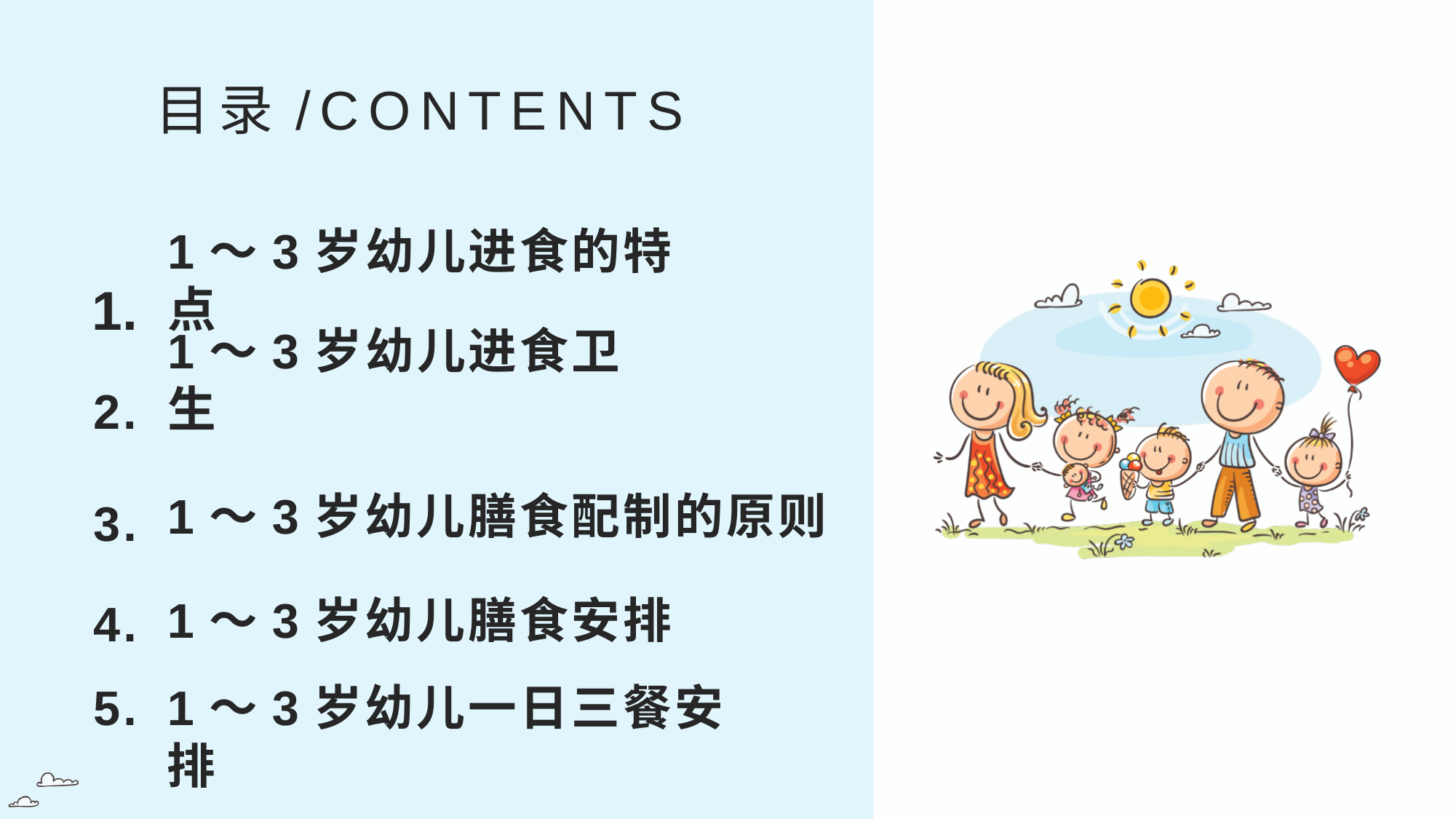

目录/CONTENTS
1.
1～3岁幼儿进食的特点
2.
1～3岁幼儿进食卫生
1～3岁幼儿膳食配制的原则
3.
1～3岁幼儿膳食安排
4.
1～3岁幼儿一日三餐安排
5.